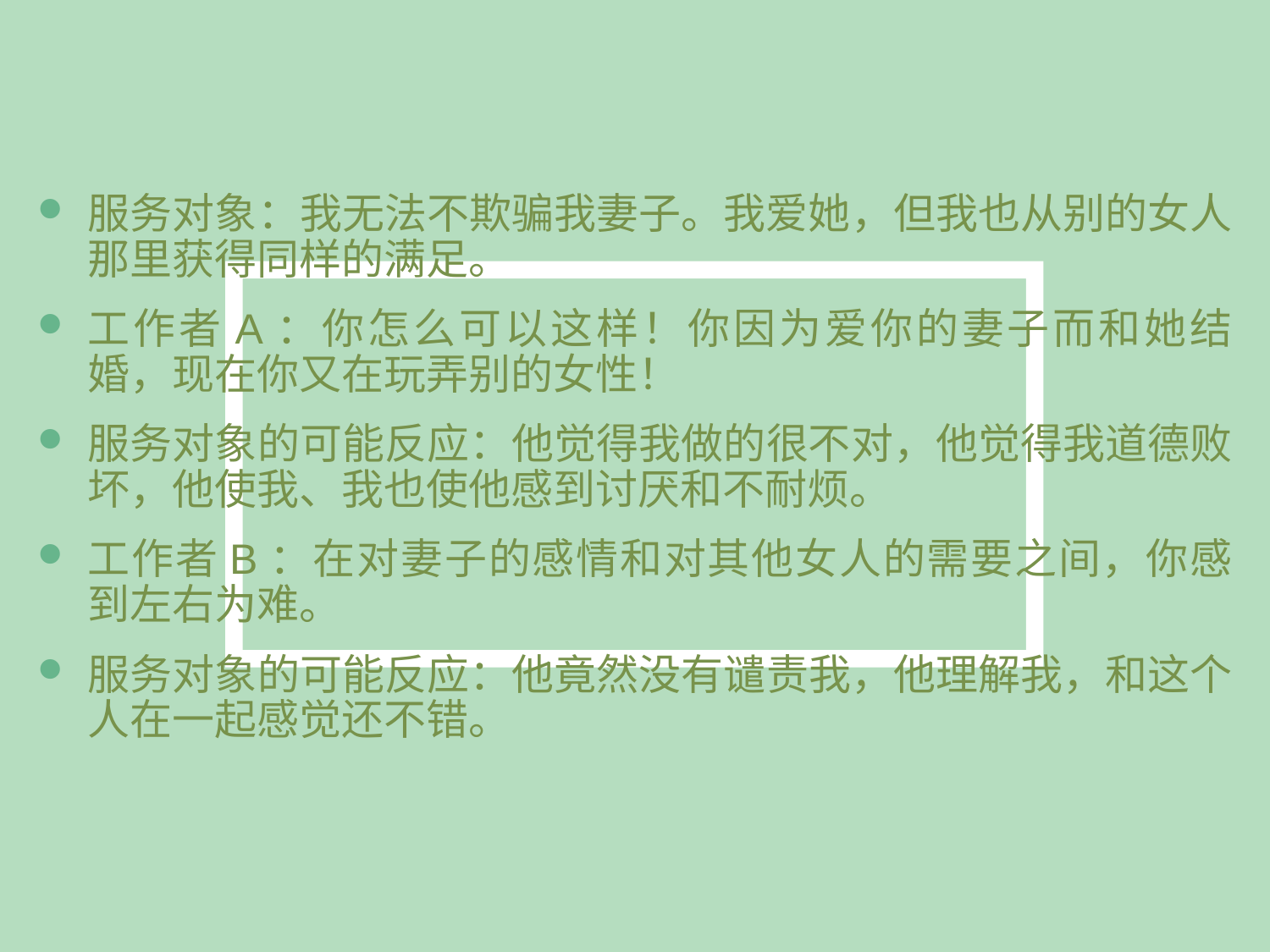

服务对象：我无法不欺骗我妻子。我爱她，但我也从别的女人那里获得同样的满足。
工作者A：你怎么可以这样！你因为爱你的妻子而和她结婚，现在你又在玩弄别的女性！
服务对象的可能反应：他觉得我做的很不对，他觉得我道德败坏，他使我、我也使他感到讨厌和不耐烦。
工作者B：在对妻子的感情和对其他女人的需要之间，你感到左右为难。
服务对象的可能反应：他竟然没有谴责我，他理解我，和这个人在一起感觉还不错。